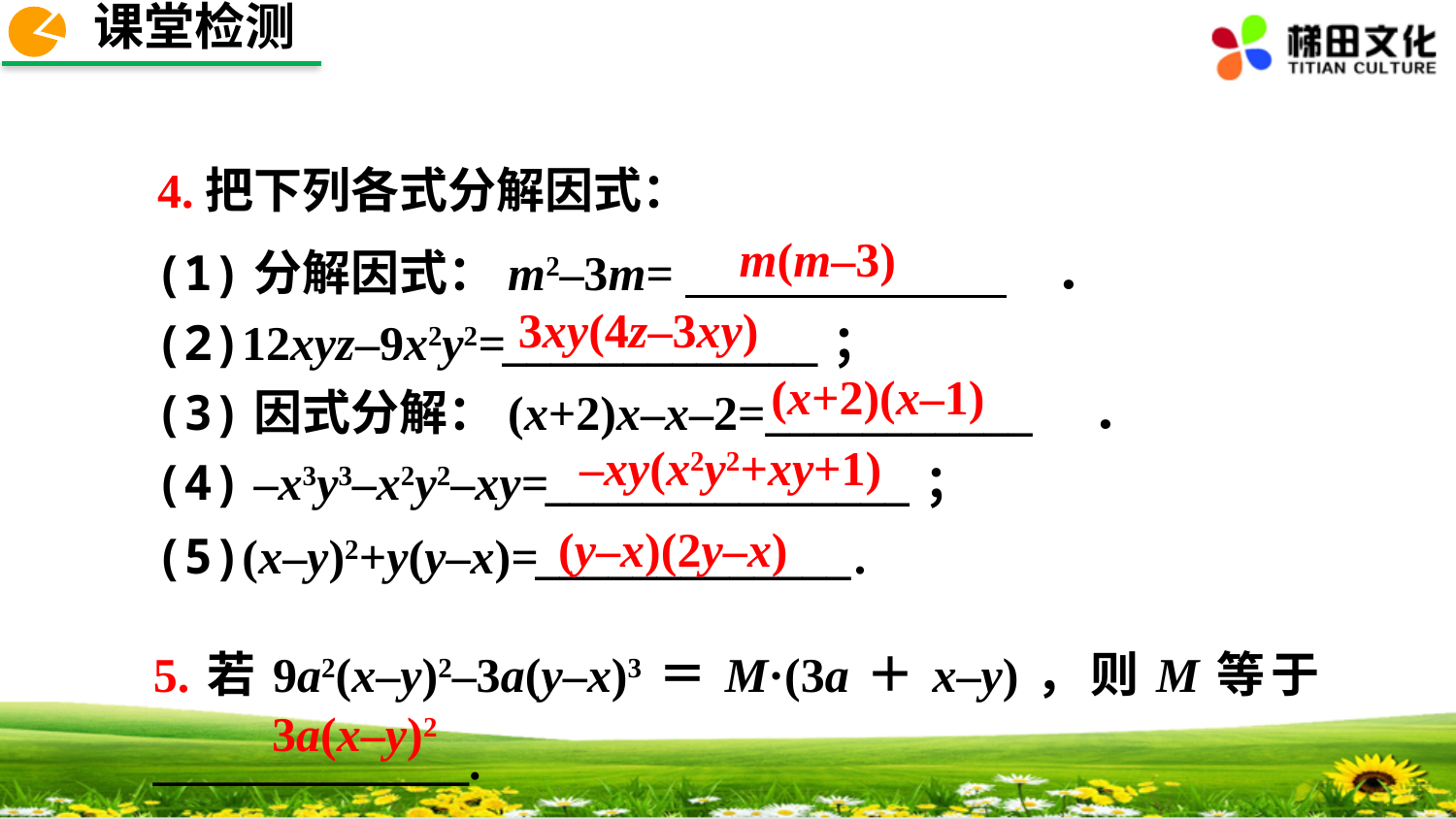

课堂检测

4.把下列各式分解因式：
m(m–3)
(1)分解因式：m2–3m=　                         　．
(2)12xyz–9x2y2=_____________；
(3)因式分解：(x+2)x–x–2=___________　．
(4) –x3y3–x2y2–xy=_______________；
3xy(4z–3xy)
(x+2)(x–1)
–xy(x2y2+xy+1)
(y–x)(2y–x)
(5)(x–y)2+y(y–x)=_____________.
5.若9a2(x–y)2–3a(y–x)3＝M·(3a＋x–y)，则M等于_____________.
3a(x–y)2